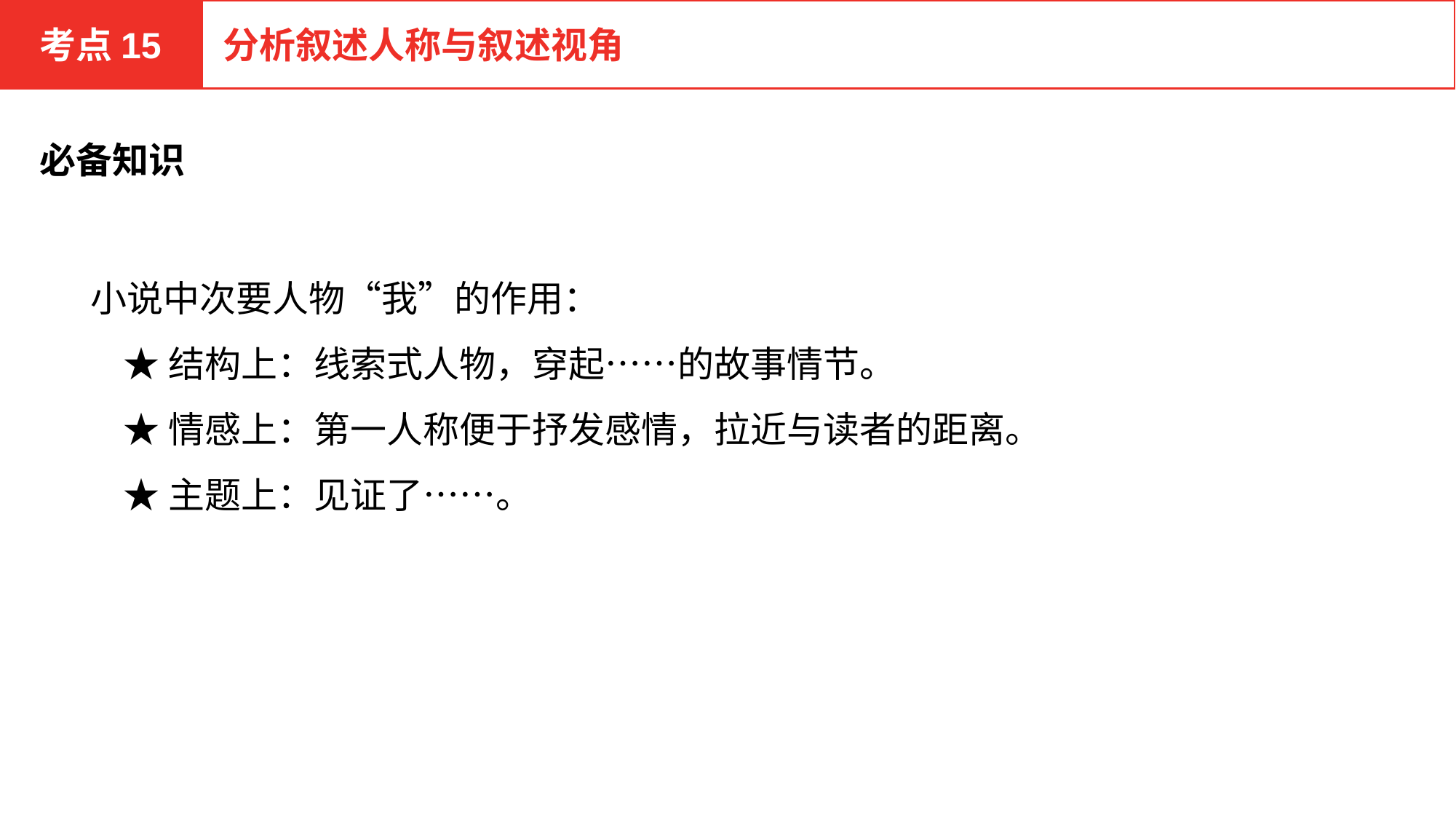

考点15
分析叙述人称与叙述视角
必备知识
小说中次要人物“我”的作用：
    ★结构上：线索式人物，穿起……的故事情节。
    ★情感上：第一人称便于抒发感情，拉近与读者的距离。
    ★主题上：见证了……。